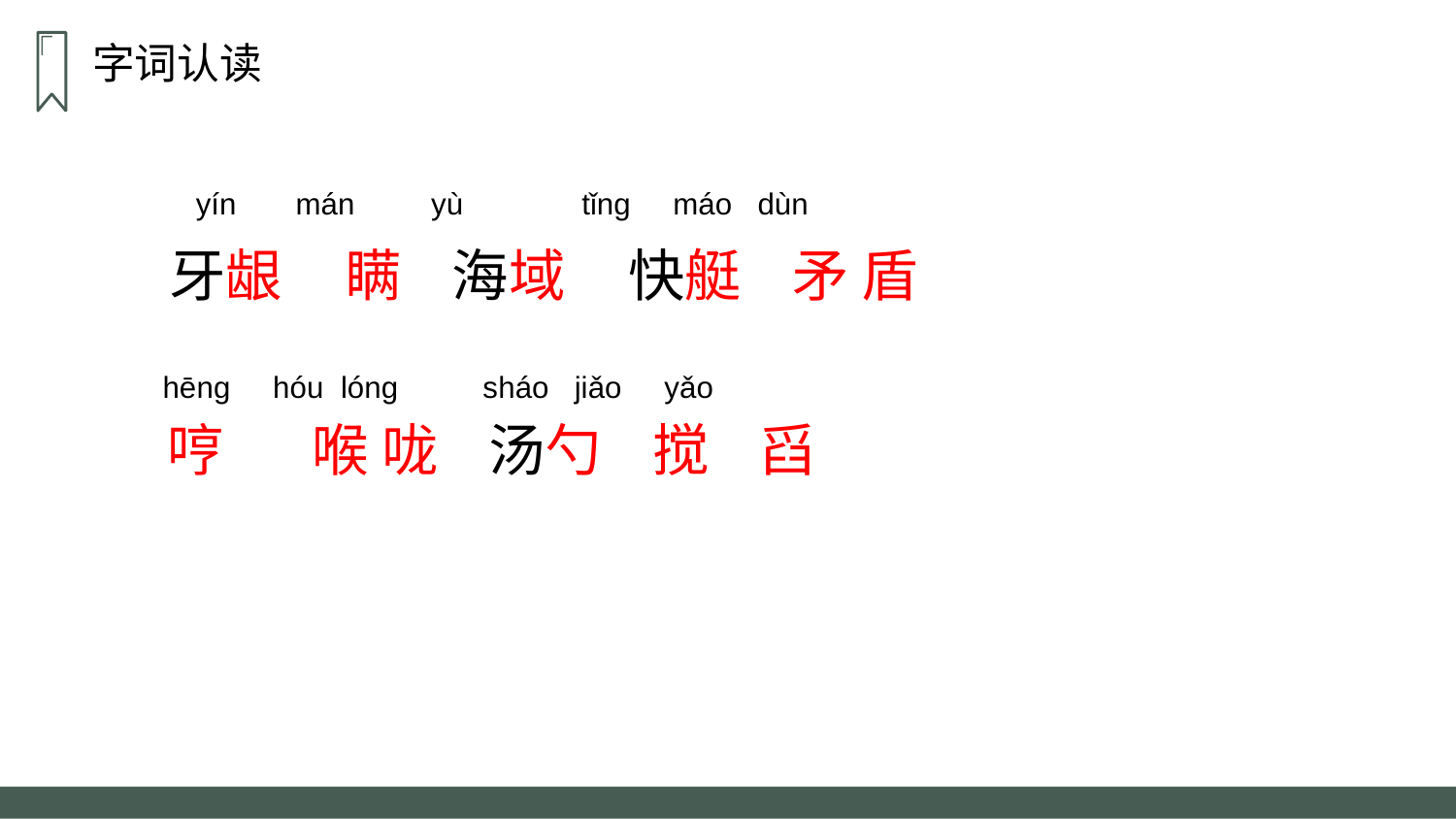

字词认读
      yín       mán         yù              tǐng     máo   dùn
 牙龈     瞒    海域     快艇    矛 盾
       hēng     hóu  lóng          sháo   jiǎo     yǎo
哼       喉 咙    汤勺    搅    舀